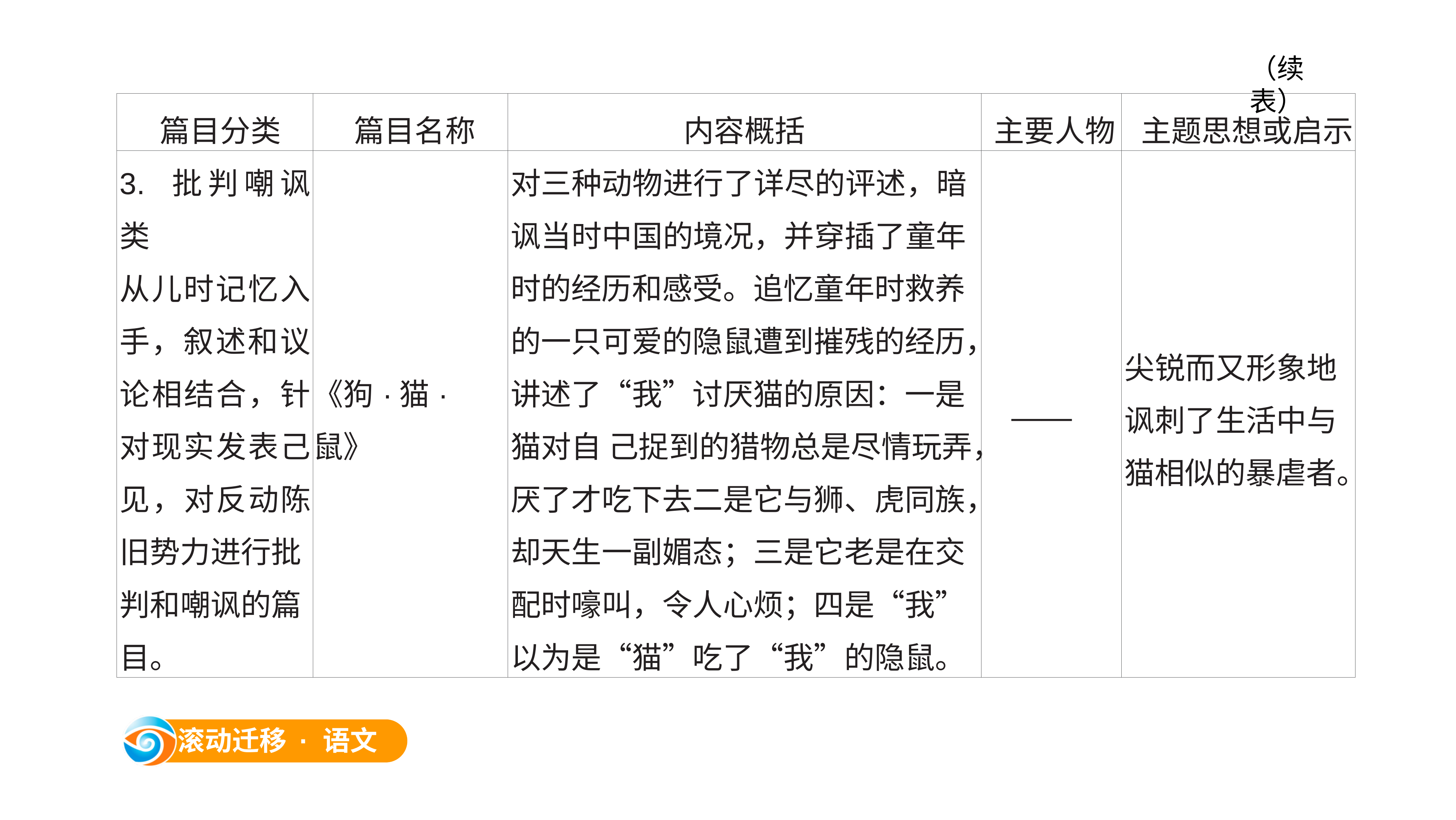

（续表）
| 篇目分类 | 篇目名称 | 内容概括 | 主要人物 | 主题思想或启示 |
| --- | --- | --- | --- | --- |
| 3. 批判嘲讽类 从儿时记忆入手，叙述和议论相结合，针对现实发表己见，对反动陈旧势力进行批 判和嘲讽的篇目。 | 《狗·猫·鼠》 | 对三种动物进行了详尽的评述，暗讽当时中国的境况，并穿插了童年时的经历和感受。追忆童年时救养的一只可爱的隐鼠遭到摧残的经历，讲述了“我”讨厌猫的原因：一是猫对自 己捉到的猎物总是尽情玩弄，厌了才吃下去二是它与狮、虎同族，却天生一副媚态；三是它老是在交配时嚎叫，令人心烦；四是“我”以为是“猫”吃了“我”的隐鼠。 | —— | 尖锐而又形象地讽刺了生活中与猫相似的暴虐者。 |